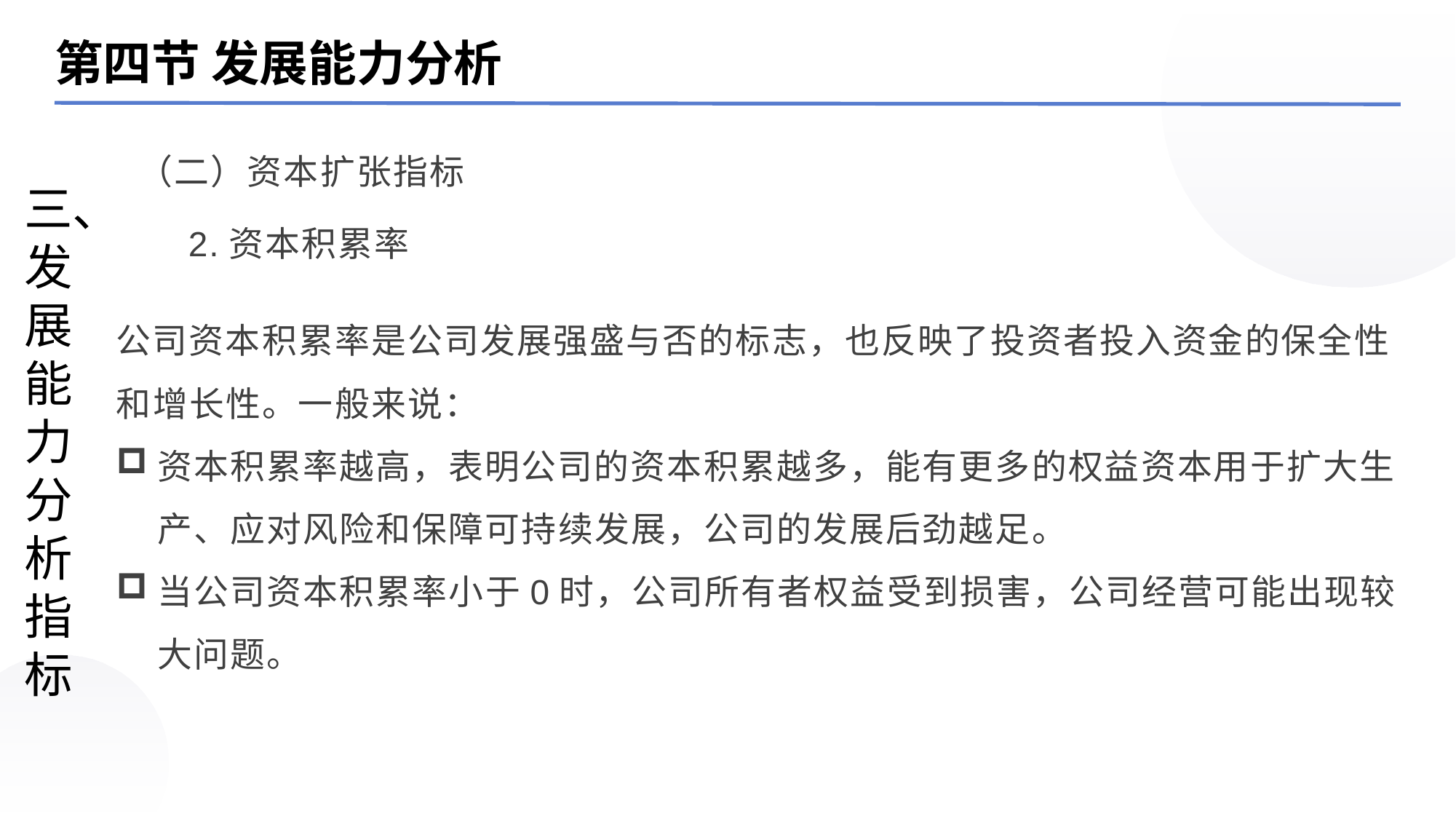

第四节 发展能力分析
（二）资本扩张指标
三、发展能力分析指标
2.资本积累率

公司资本积累率是公司发展强盛与否的标志，也反映了投资者投入资金的保全性和增长性。一般来说：
资本积累率越高，表明公司的资本积累越多，能有更多的权益资本用于扩大生产、应对风险和保障可持续发展，公司的发展后劲越足。
当公司资本积累率小于0时，公司所有者权益受到损害，公司经营可能出现较大问题。

97